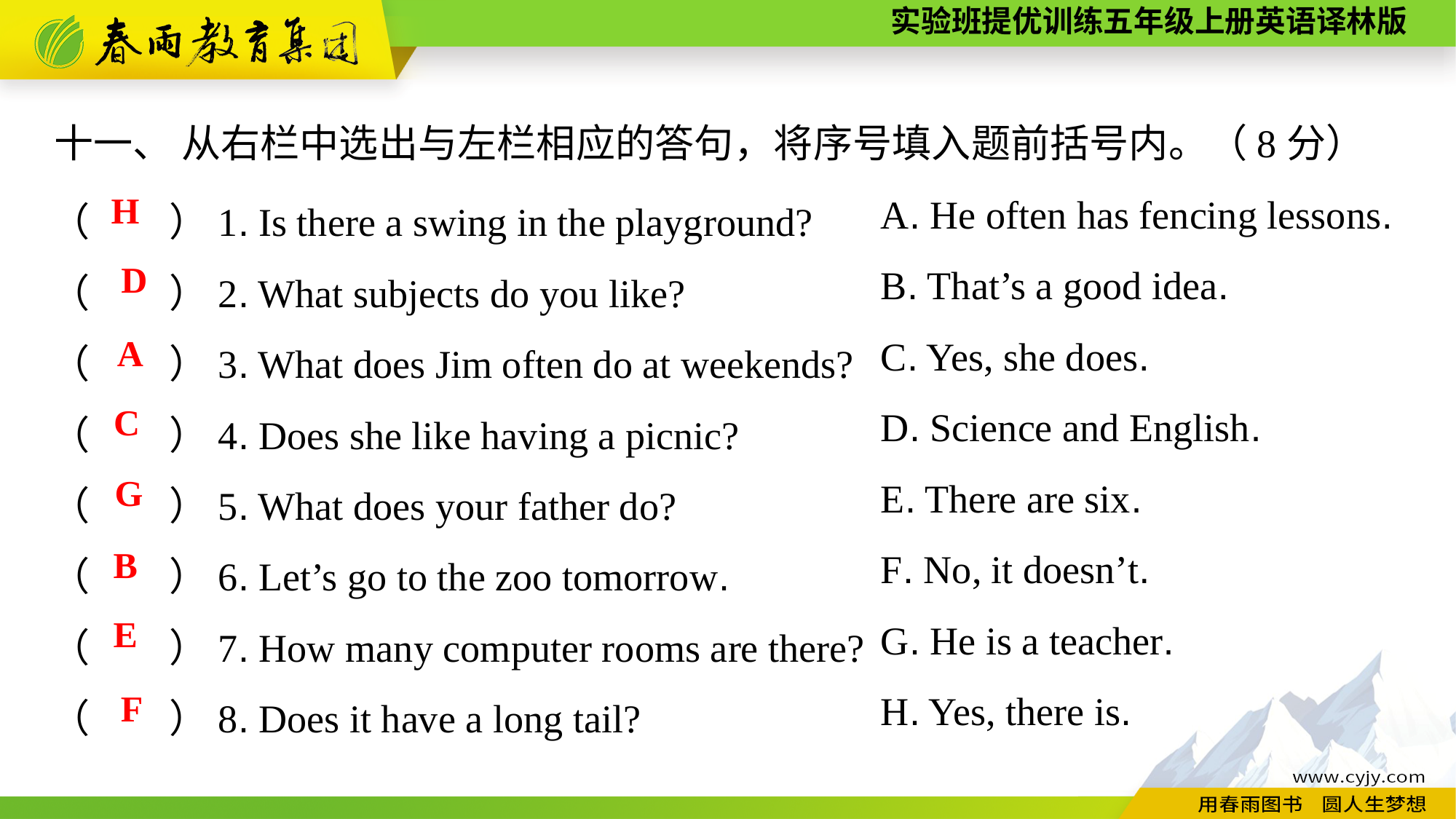

十一、 从右栏中选出与左栏相应的答句，将序号填入题前括号内。（8分）
A. He often has fencing lessons.
B. That’s a good idea.
C. Yes, she does.
D. Science and English.
E. There are six.
F. No, it doesn’t.
G. He is a teacher.
H. Yes, there is.
（　　）1. Is there a swing in the playground?
（　　）2. What subjects do you like?
（　　）3. What does Jim often do at weekends?
（　　）4. Does she like having a picnic?
（　　）5. What does your father do?
（　　）6. Let’s go to the zoo tomorrow.
（　　）7. How many computer rooms are there?
（　　）8. Does it have a long tail?
H
D
A
C
G
B
E
F